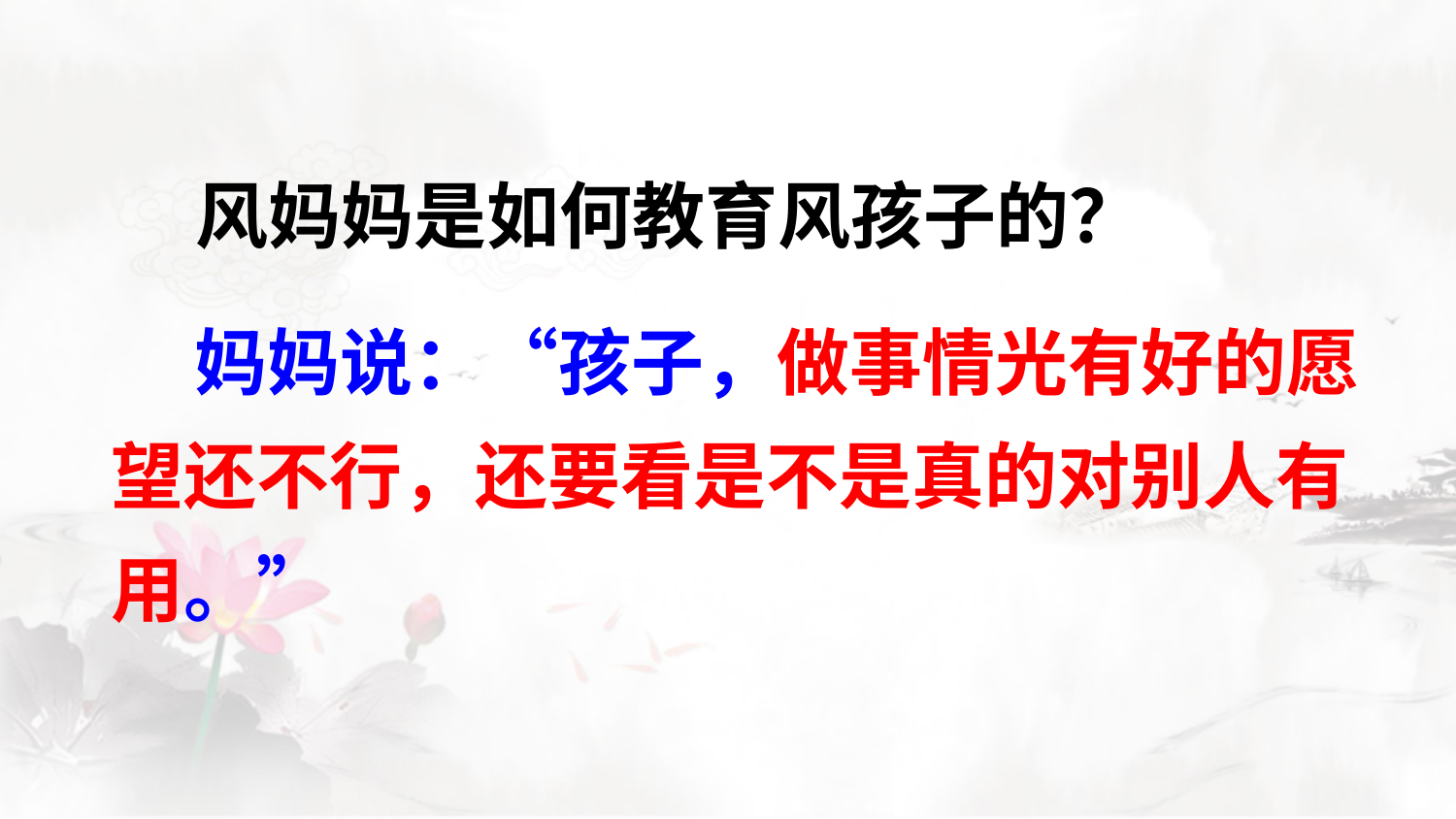

风妈妈是如何教育风孩子的？
    妈妈说：“孩子，做事情光有好的愿望还不行，还要看是不是真的对别人有用。”